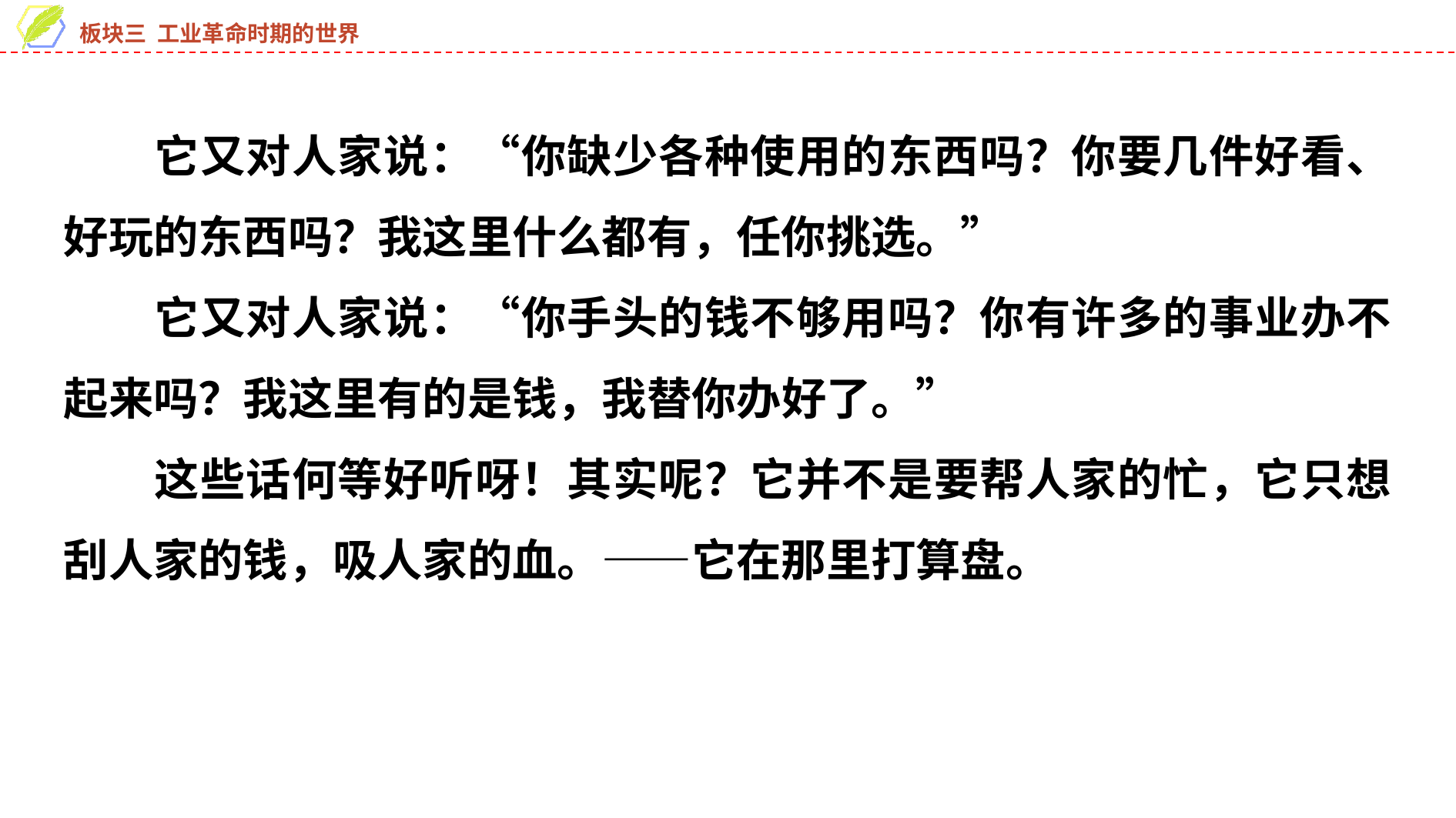

它又对人家说：“你缺少各种使用的东西吗？你要几件好看、好玩的东西吗？我这里什么都有，任你挑选。”
它又对人家说：“你手头的钱不够用吗？你有许多的事业办不起来吗？我这里有的是钱，我替你办好了。”
这些话何等好听呀！其实呢？它并不是要帮人家的忙，它只想刮人家的钱，吸人家的血。——它在那里打算盘。